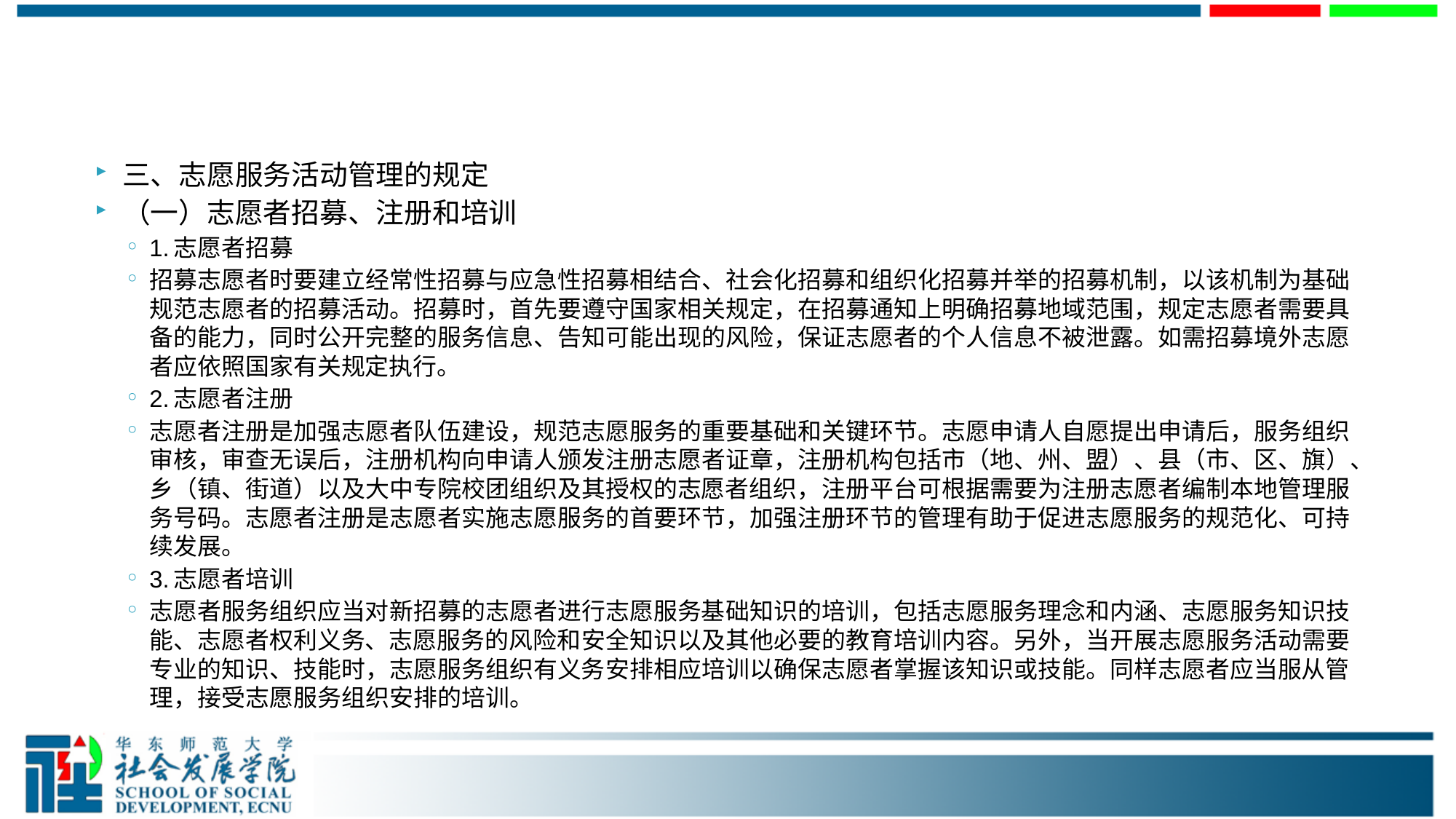

#
三、志愿服务活动管理的规定
（一）志愿者招募、注册和培训
1.志愿者招募
招募志愿者时要建立经常性招募与应急性招募相结合、社会化招募和组织化招募并举的招募机制，以该机制为基础规范志愿者的招募活动。招募时，首先要遵守国家相关规定，在招募通知上明确招募地域范围，规定志愿者需要具备的能力，同时公开完整的服务信息、告知可能出现的风险，保证志愿者的个人信息不被泄露。如需招募境外志愿者应依照国家有关规定执行。
2.志愿者注册
志愿者注册是加强志愿者队伍建设，规范志愿服务的重要基础和关键环节。志愿申请人自愿提出申请后，服务组织审核，审查无误后，注册机构向申请人颁发注册志愿者证章，注册机构包括市（地、州、盟）、县（市、区、旗）、乡（镇、街道）以及大中专院校团组织及其授权的志愿者组织，注册平台可根据需要为注册志愿者编制本地管理服务号码。志愿者注册是志愿者实施志愿服务的首要环节，加强注册环节的管理有助于促进志愿服务的规范化、可持续发展。
3.志愿者培训
志愿者服务组织应当对新招募的志愿者进行志愿服务基础知识的培训，包括志愿服务理念和内涵、志愿服务知识技能、志愿者权利义务、志愿服务的风险和安全知识以及其他必要的教育培训内容。另外，当开展志愿服务活动需要专业的知识、技能时，志愿服务组织有义务安排相应培训以确保志愿者掌握该知识或技能。同样志愿者应当服从管理，接受志愿服务组织安排的培训。